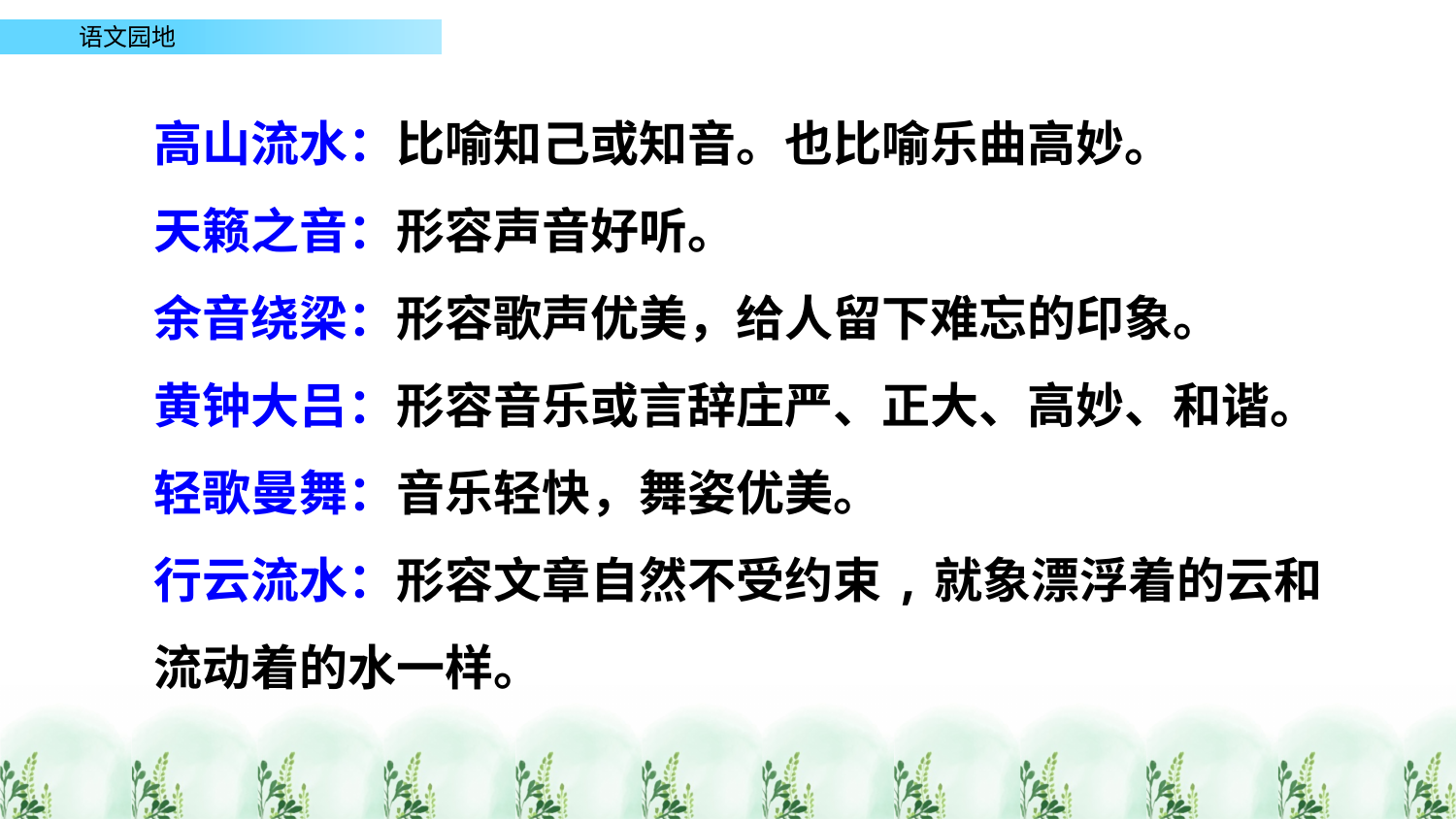

高山流水：比喻知己或知音。也比喻乐曲高妙。
天籁之音：形容声音好听。
余音绕梁：形容歌声优美，给人留下难忘的印象。
黄钟大吕：形容音乐或言辞庄严、正大、高妙、和谐。
轻歌曼舞：音乐轻快，舞姿优美。
行云流水：形容文章自然不受约束,就象漂浮着的云和流动着的水一样。